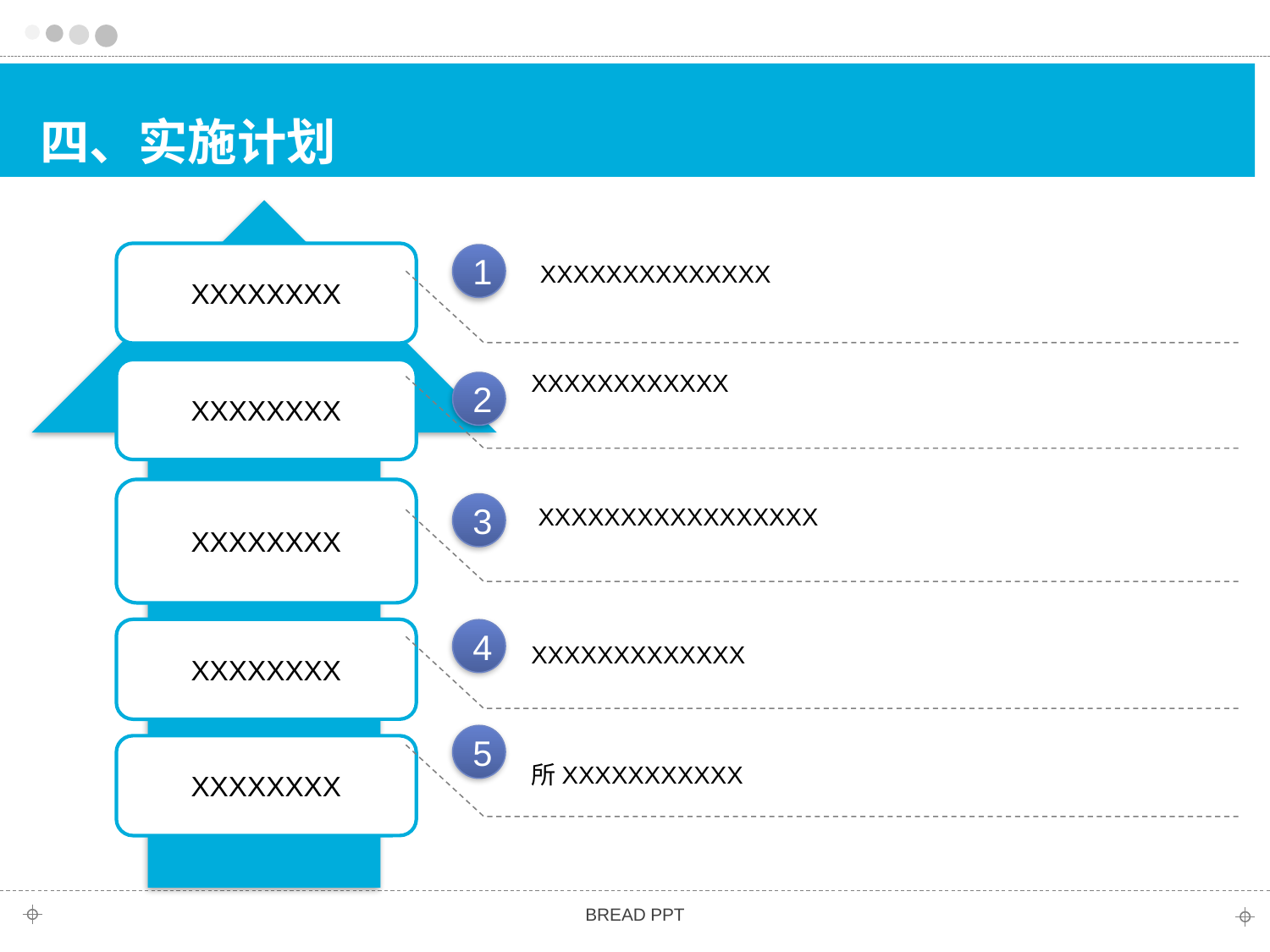

四、实施计划

XXXXXXXX
XXXXXXXX
XXXXXXXX
XXXXXXXX
XXXXXXXX
XXXXXXXXXXXXXX
1

XXXXXXXXXXXX
2

 XXXXXXXXXXXXXXXXX
3

XXXXXXXXXXXXX
4

所XXXXXXXXXXX
5